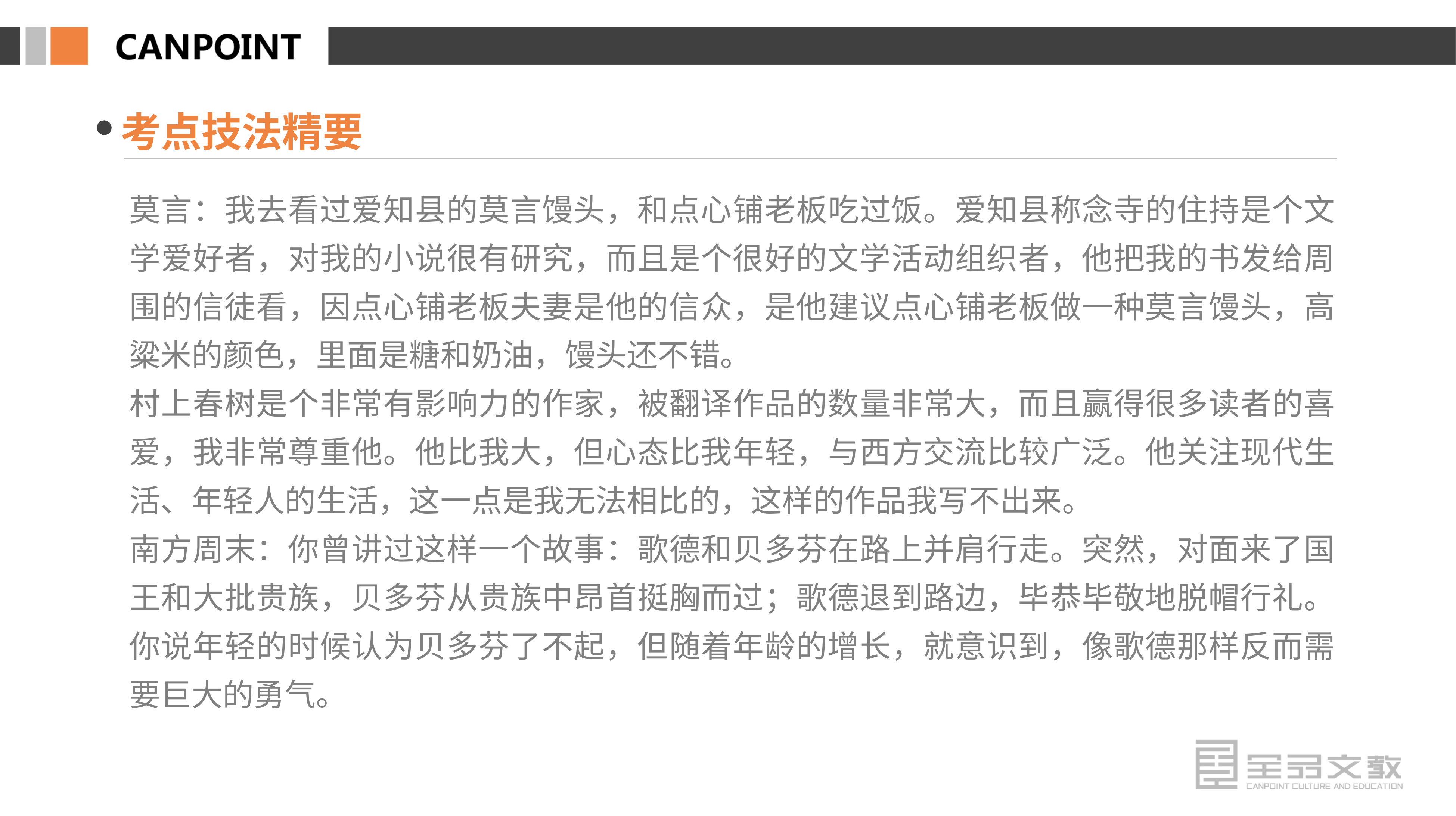

考点技法精要

莫言：我去看过爱知县的莫言馒头，和点心铺老板吃过饭。爱知县称念寺的住持是个文学爱好者，对我的小说很有研究，而且是个很好的文学活动组织者，他把我的书发给周围的信徒看，因点心铺老板夫妻是他的信众，是他建议点心铺老板做一种莫言馒头，高粱米的颜色，里面是糖和奶油，馒头还不错。
村上春树是个非常有影响力的作家，被翻译作品的数量非常大，而且赢得很多读者的喜爱，我非常尊重他。他比我大，但心态比我年轻，与西方交流比较广泛。他关注现代生活、年轻人的生活，这一点是我无法相比的，这样的作品我写不出来。
南方周末：你曾讲过这样一个故事：歌德和贝多芬在路上并肩行走。突然，对面来了国王和大批贵族，贝多芬从贵族中昂首挺胸而过；歌德退到路边，毕恭毕敬地脱帽行礼。你说年轻的时候认为贝多芬了不起，但随着年龄的增长，就意识到，像歌德那样反而需要巨大的勇气。